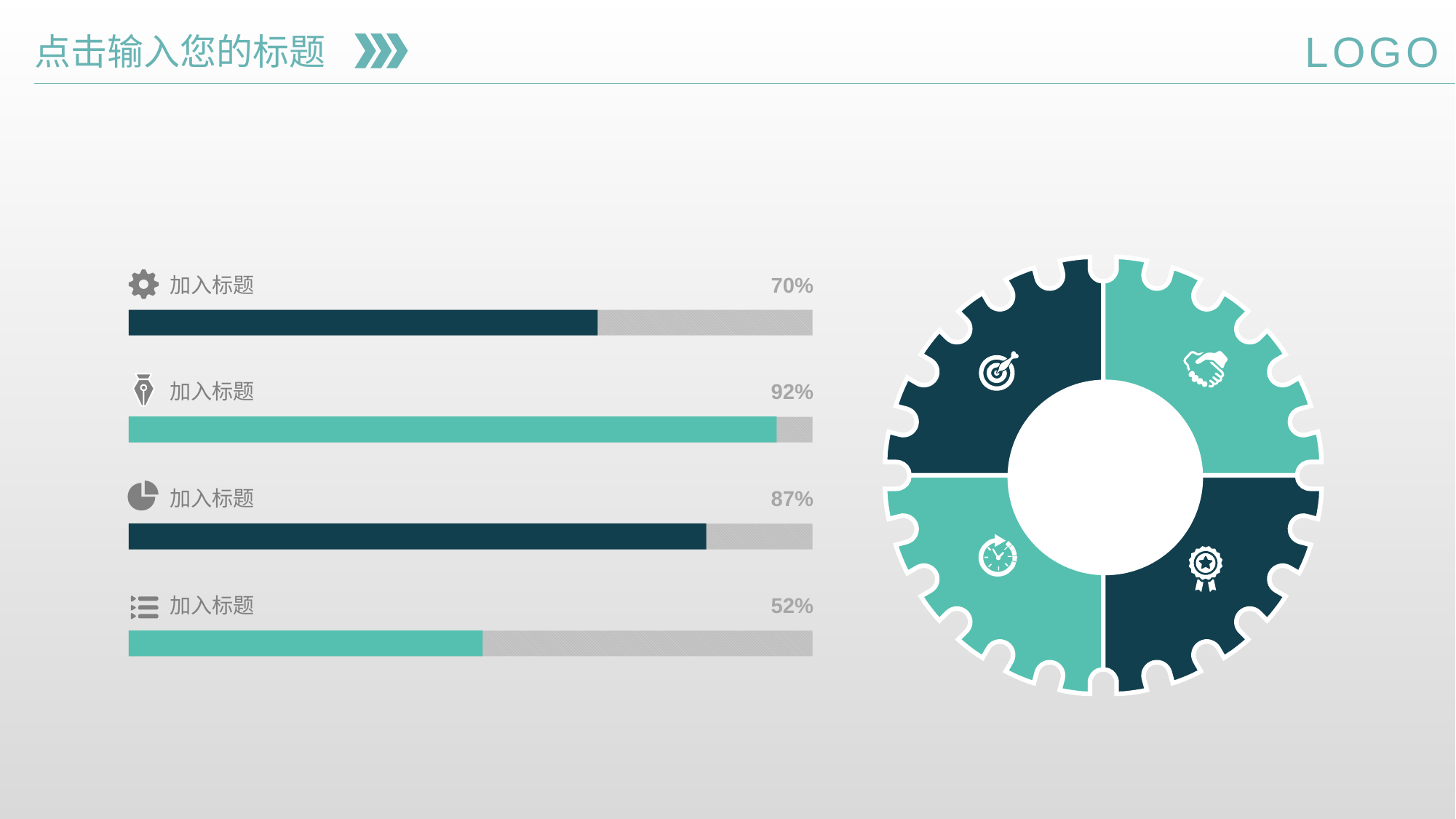

LOGO
点击输入您的标题

加入标题
70%

加入标题
92%

加入标题
87%

加入标题
52%